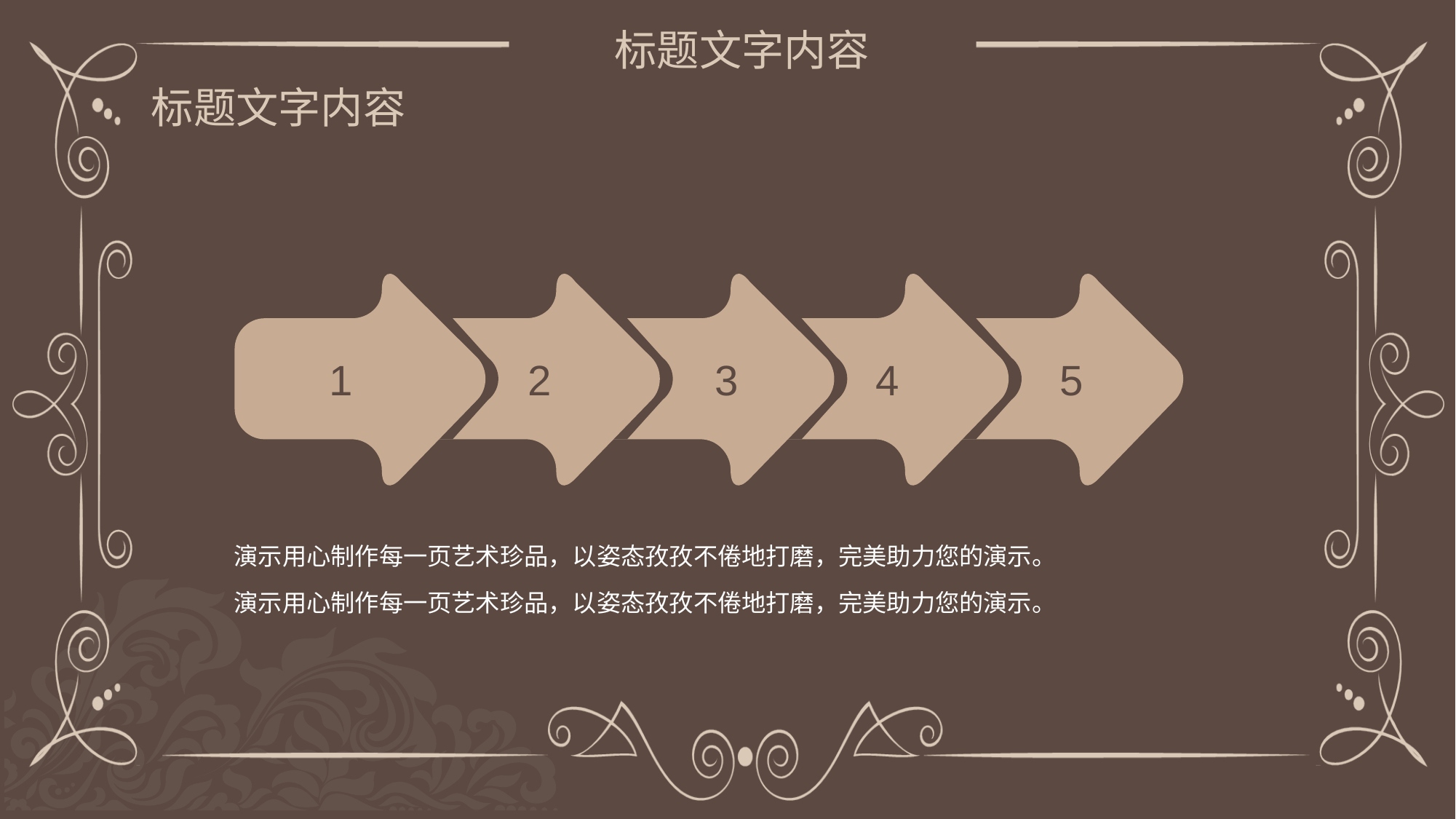

标题文字内容
标题文字内容

1
2
3
4
5
演示用心制作每一页艺术珍品，以姿态孜孜不倦地打磨，完美助力您的演示。
演示用心制作每一页艺术珍品，以姿态孜孜不倦地打磨，完美助力您的演示。